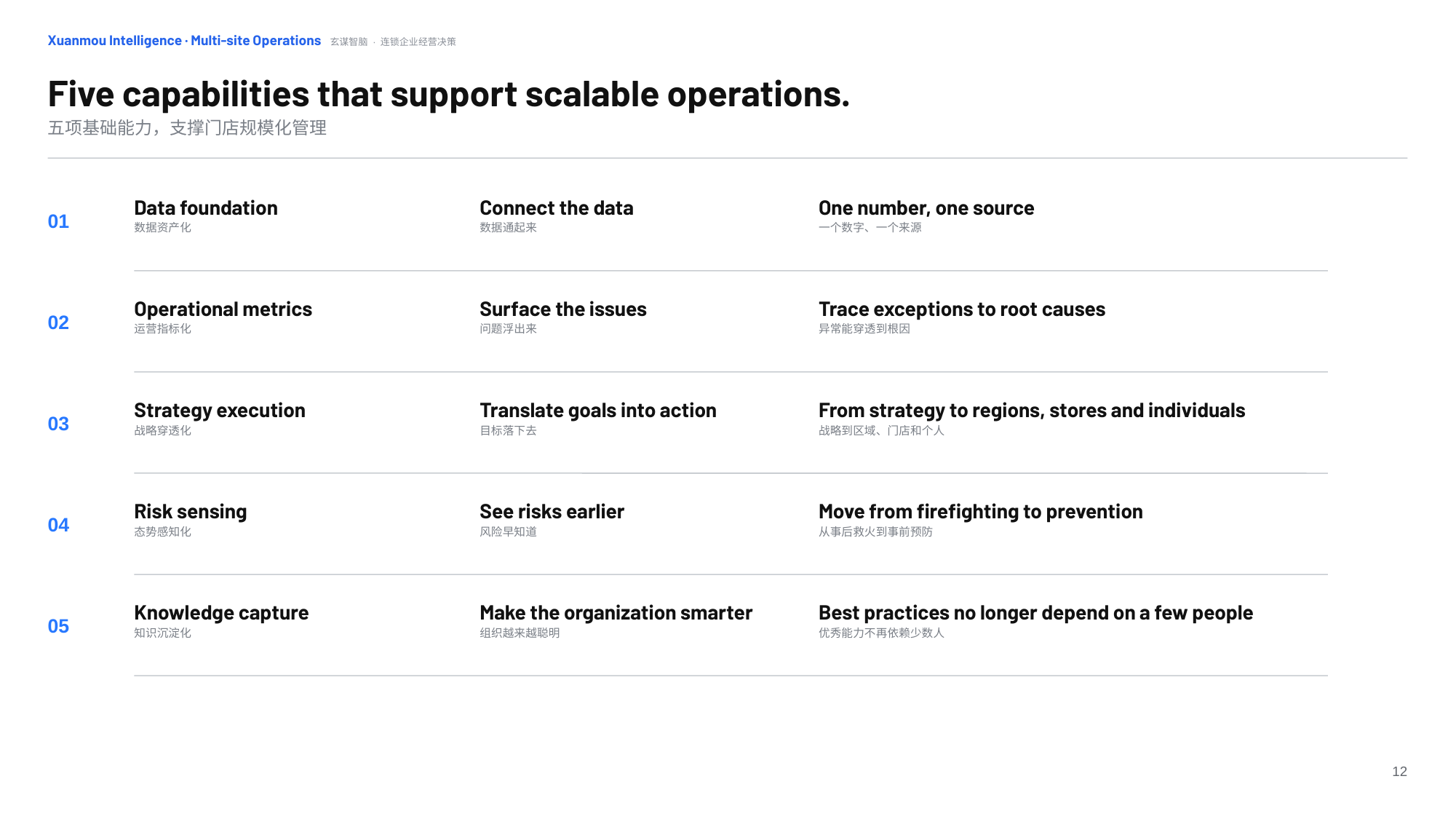

Xuanmou Intelligence · Multi-site Operations  玄谋智脑 · 连锁企业经营决策
Five capabilities that support scalable operations.
五项基础能力，支撑门店规模化管理

Data foundation
数据资产化
Connect the data
数据通起来
One number, one source
一个数字、一个来源
01

Operational metrics
运营指标化
Surface the issues
问题浮出来
Trace exceptions to root causes
异常能穿透到根因
02

Strategy execution
战略穿透化
Translate goals into action
目标落下去
From strategy to regions, stores and individuals
战略到区域、门店和个人
03

Risk sensing
态势感知化
See risks earlier
风险早知道
Move from firefighting to prevention
从事后救火到事前预防
04

Knowledge capture
知识沉淀化
Make the organization smarter
组织越来越聪明
Best practices no longer depend on a few people
优秀能力不再依赖少数人
05

12